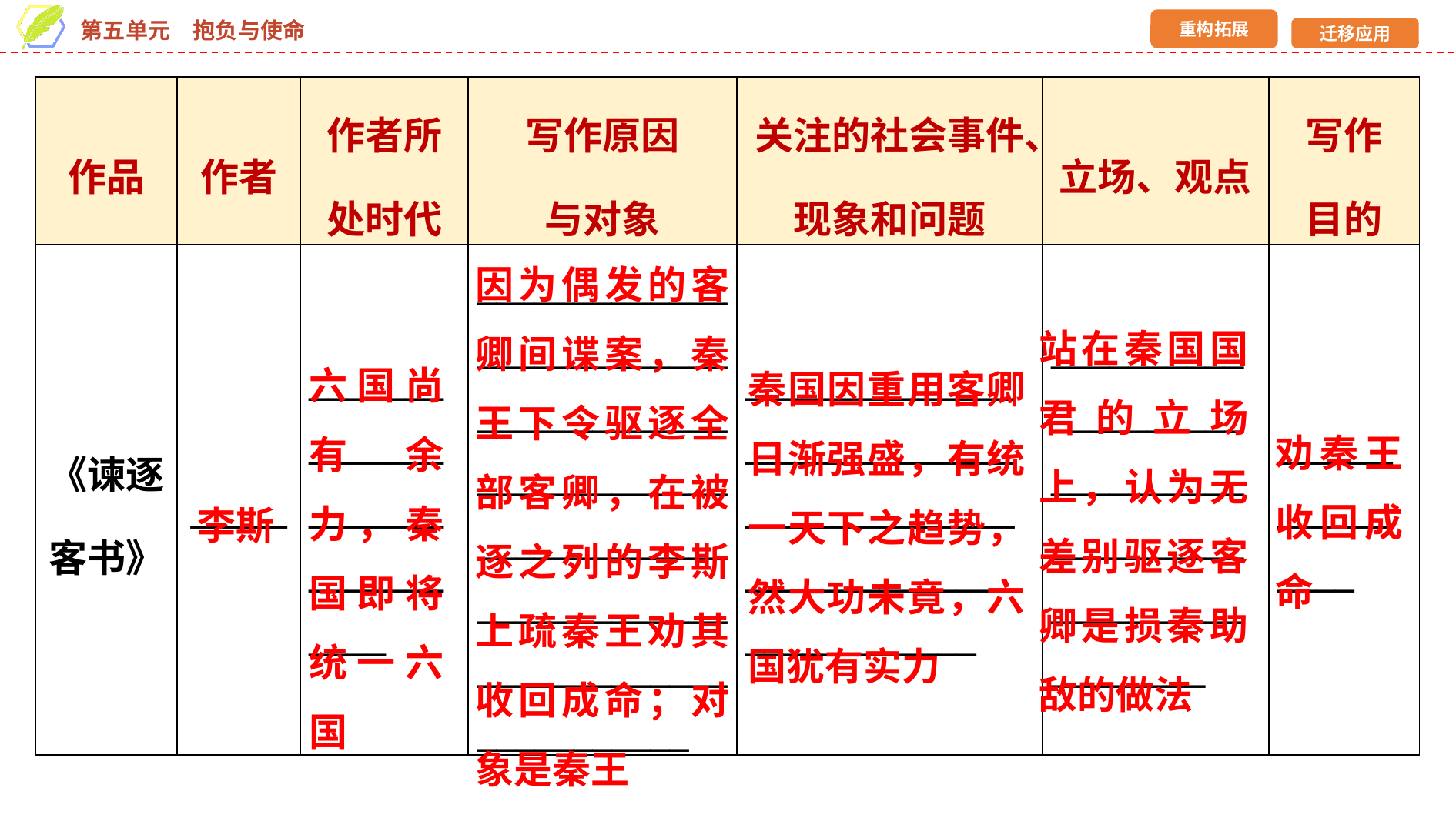

| 作品 | 作者 | 作者所 处时代 | 写作原因 与对象 | 关注的社会事件、现象和问题 | 立场、观点 | 写作 目的 |
| --- | --- | --- | --- | --- | --- | --- |
| 《谏逐客书》 | \_\_\_\_\_ | \_\_\_\_\_\_\_\_\_\_\_\_\_\_\_\_\_\_\_\_\_\_\_\_\_\_\_\_\_\_\_\_ | \_\_\_\_\_\_\_\_\_\_\_\_\_\_\_\_\_\_\_\_\_\_\_\_\_\_\_\_\_\_\_\_\_\_\_\_\_\_\_\_\_\_\_\_\_\_\_\_\_\_\_\_\_\_\_\_\_\_\_\_\_\_\_\_\_\_\_\_\_\_\_\_\_\_\_\_\_\_\_\_\_\_\_\_\_\_\_\_\_\_\_\_\_\_\_\_\_\_\_\_\_\_ | \_\_\_\_\_\_\_\_\_\_\_\_\_\_\_\_\_\_\_\_\_\_\_\_\_\_\_\_\_\_\_\_\_\_\_\_\_\_\_\_\_\_\_\_\_\_\_\_\_\_\_\_\_\_\_\_\_\_\_\_\_\_\_\_\_\_\_\_ | \_\_\_\_\_\_\_\_\_\_\_\_\_\_\_\_\_\_\_\_\_\_\_\_\_\_\_\_\_\_\_\_\_\_\_\_\_\_\_\_\_\_\_\_\_\_\_\_\_\_\_\_\_\_\_\_\_\_ | \_\_\_\_\_\_\_\_\_\_\_\_\_\_\_\_ |
因为偶发的客卿间谍案，秦王下令驱逐全部客卿，在被逐之列的李斯上疏秦王劝其收回成命；对象是秦王
站在秦国国君的立场上，认为无差别驱逐客卿是损秦助敌的做法
六国尚有余力，秦国即将统一六国
秦国因重用客卿日渐强盛，有统一天下之趋势，然大功未竟，六国犹有实力
劝秦王收回成命
李斯